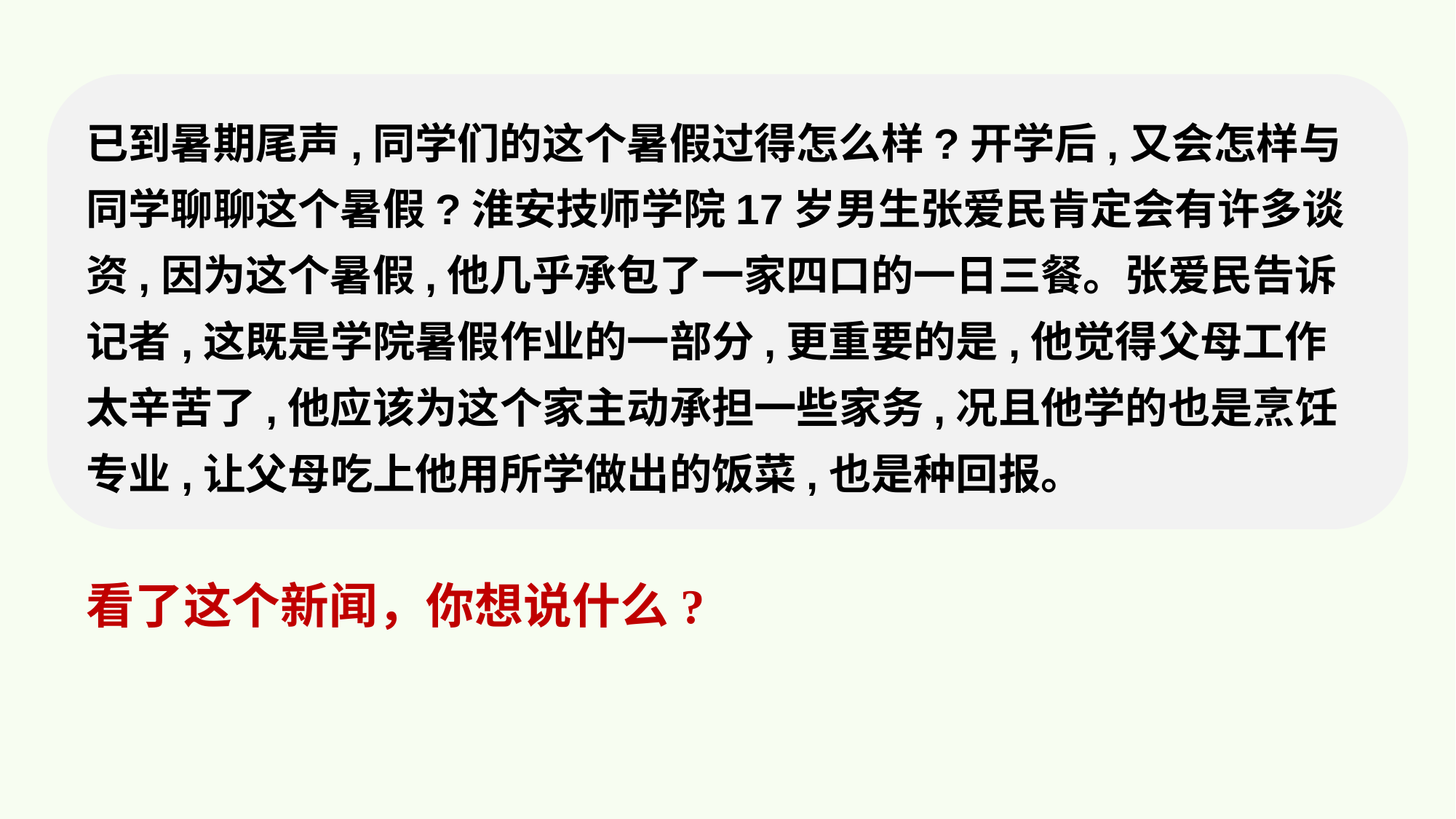

已到暑期尾声,同学们的这个暑假过得怎么样?开学后,又会怎样与同学聊聊这个暑假?淮安技师学院17岁男生张爱民肯定会有许多谈资,因为这个暑假,他几乎承包了一家四口的一日三餐。张爱民告诉记者,这既是学院暑假作业的一部分,更重要的是,他觉得父母工作太辛苦了,他应该为这个家主动承担一些家务,况且他学的也是烹饪专业,让父母吃上他用所学做出的饭菜,也是种回报。
看了这个新闻，你想说什么?